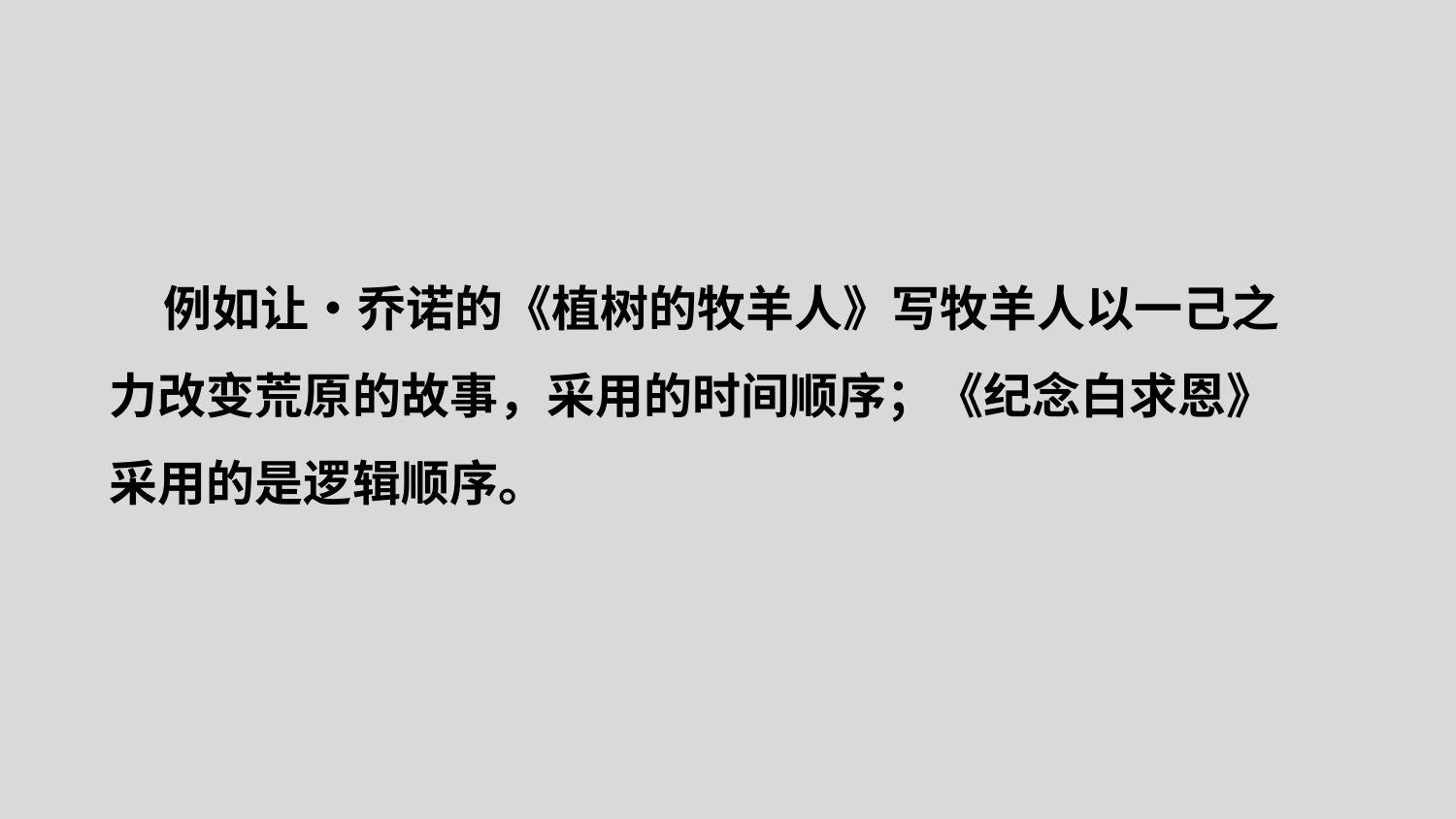

例如让•乔诺的《植树的牧羊人》写牧羊人以一己之力改变荒原的故事，采用的时间顺序；《纪念白求恩》采用的是逻辑顺序。